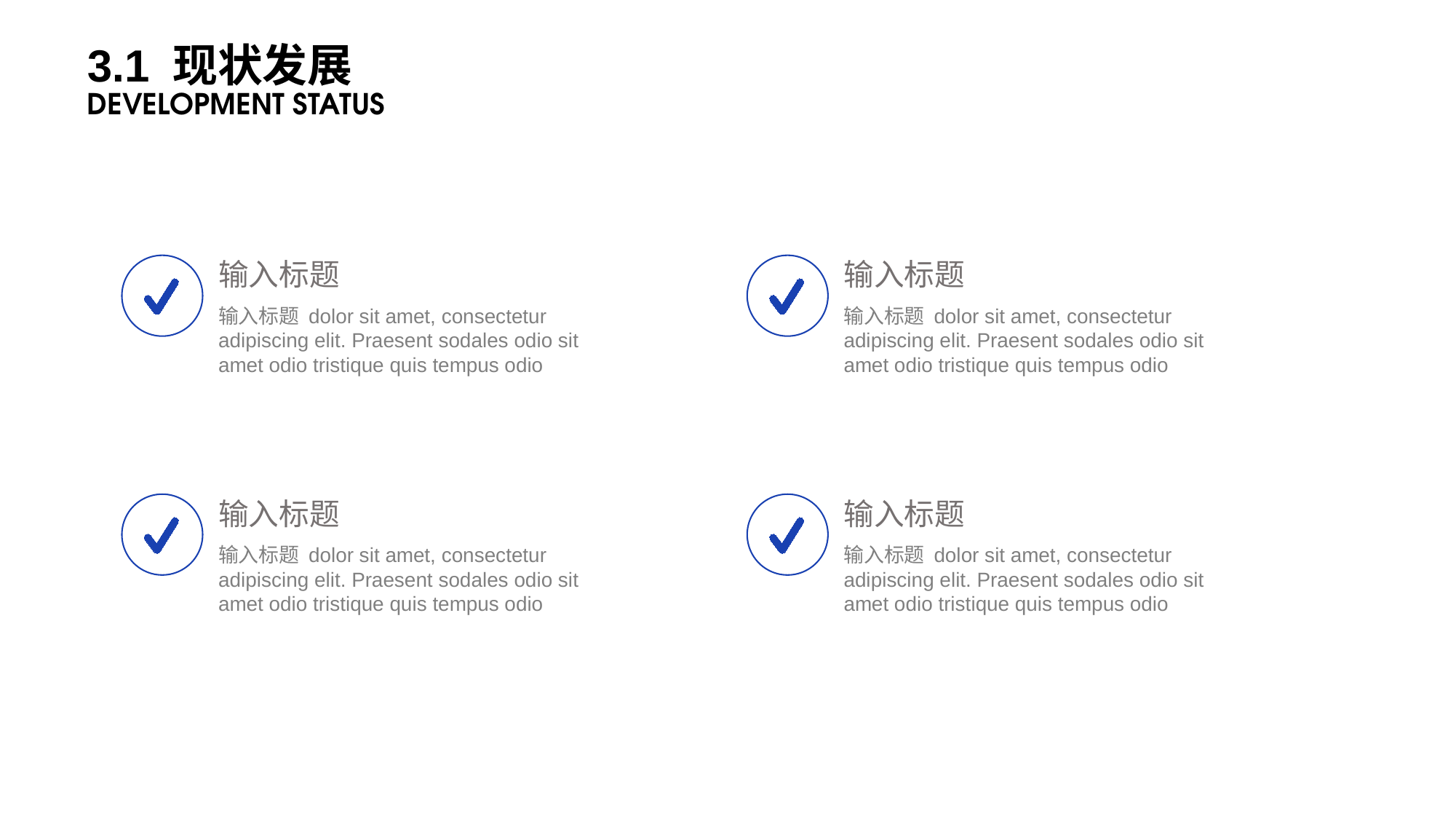

3.1 现状发展
DEVELOPMENT STATUS
输入标题
输入标题

输入标题 dolor sit amet, consectetur adipiscing elit. Praesent sodales odio sit amet odio tristique quis tempus odio
输入标题 dolor sit amet, consectetur adipiscing elit. Praesent sodales odio sit amet odio tristique quis tempus odio
输入标题
输入标题

输入标题 dolor sit amet, consectetur adipiscing elit. Praesent sodales odio sit amet odio tristique quis tempus odio
输入标题 dolor sit amet, consectetur adipiscing elit. Praesent sodales odio sit amet odio tristique quis tempus odio